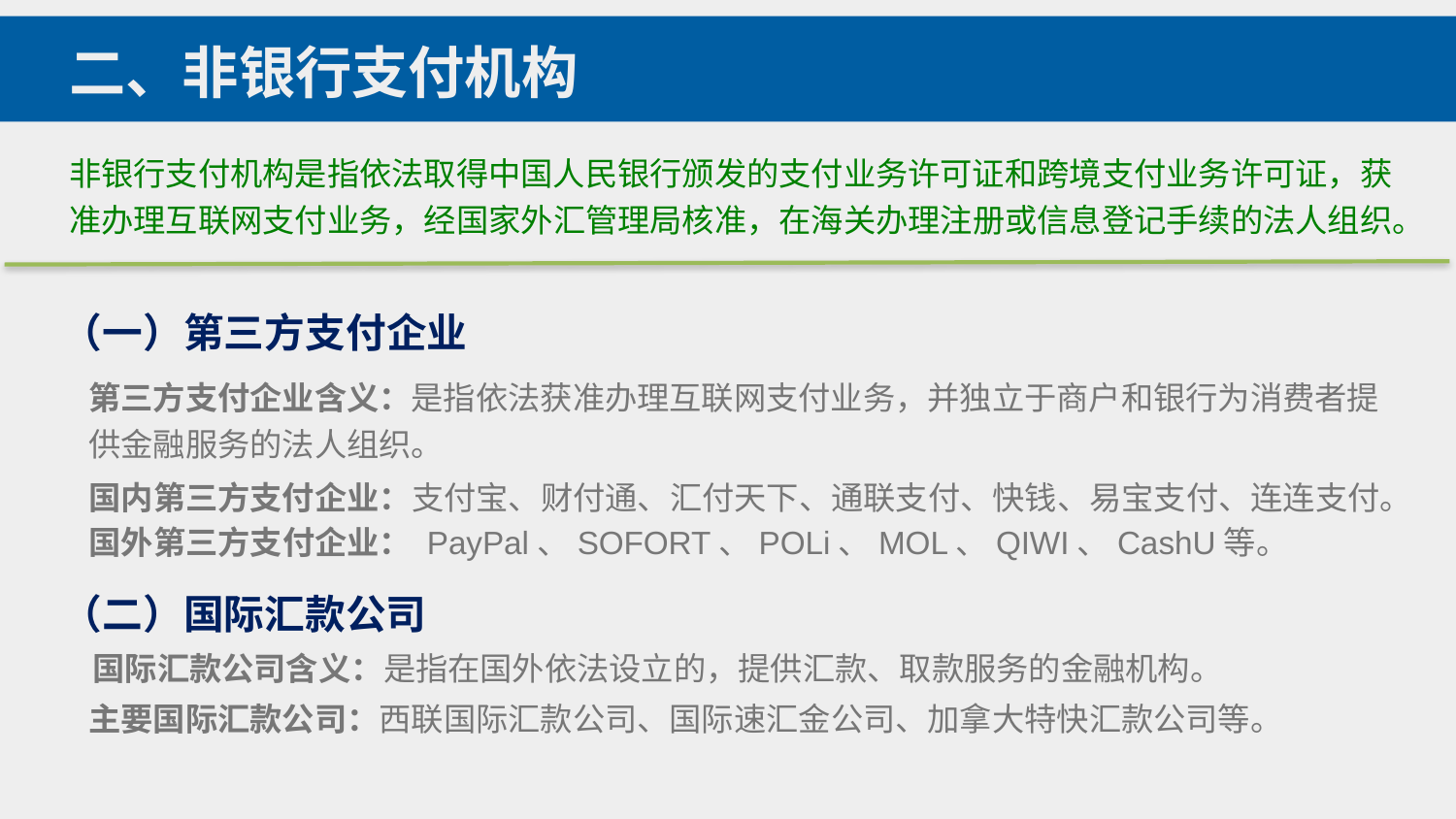

二、非银行支付机构
非银行支付机构是指依法取得中国人民银行颁发的支付业务许可证和跨境支付业务许可证，获准办理互联网支付业务，经国家外汇管理局核准，在海关办理注册或信息登记手续的法人组织。
（一）第三方支付企业

第三方支付企业含义：是指依法获准办理互联网支付业务，并独立于商户和银行为消费者提供金融服务的法人组织。
国内第三方支付企业：支付宝、财付通、汇付天下、通联支付、快钱、易宝支付、连连支付。
国外第三方支付企业： PayPal、SOFORT、POLi、MOL、QIWI、CashU等。
（二）国际汇款公司
国际汇款公司含义：是指在国外依法设立的，提供汇款、取款服务的金融机构。
主要国际汇款公司：西联国际汇款公司、国际速汇金公司、加拿大特快汇款公司等。